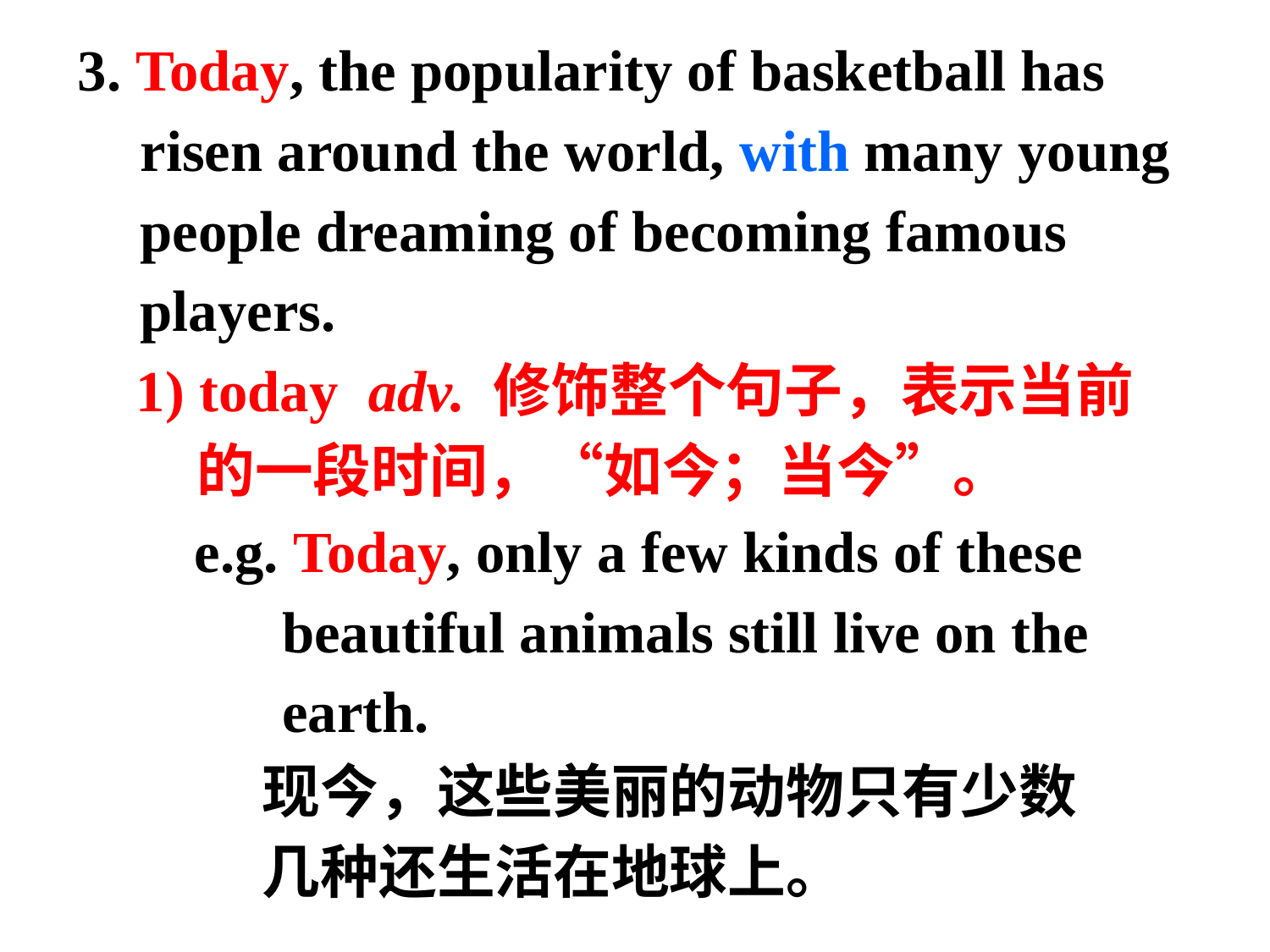

3. Today, the popularity of basketball has  risen around the world, with many young people dreaming of becoming famous players.
    1) today  adv. 修饰整个句子，表示当前
        的一段时间，“如今；当今”。
        e.g. Today, only a few kinds of these
              beautiful animals still live on the
              earth.
             现今，这些美丽的动物只有少数
             几种还生活在地球上。